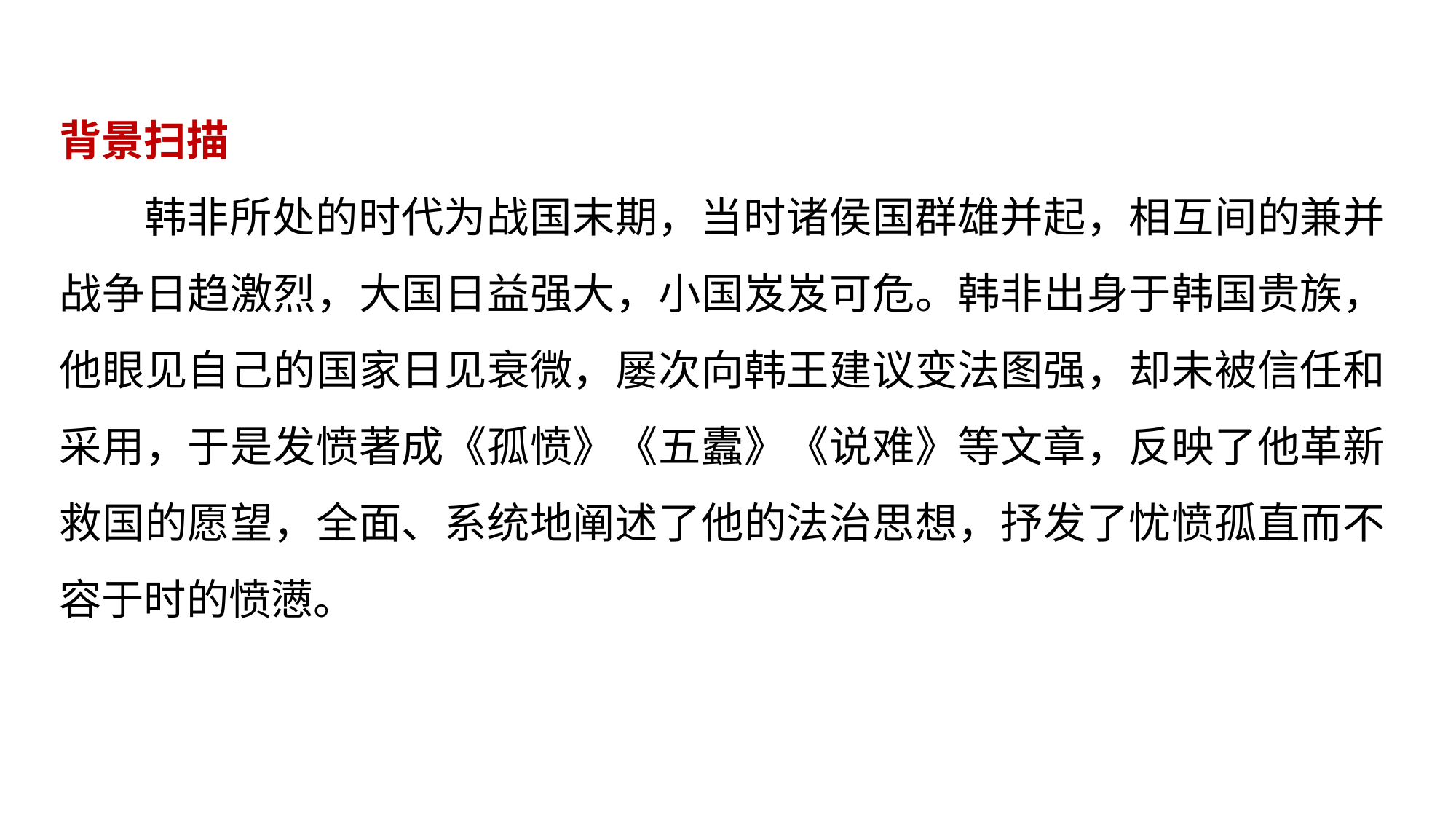

背景扫描
韩非所处的时代为战国末期，当时诸侯国群雄并起，相互间的兼并战争日趋激烈，大国日益强大，小国岌岌可危。韩非出身于韩国贵族，他眼见自己的国家日见衰微，屡次向韩王建议变法图强，却未被信任和采用，于是发愤著成《孤愤》《五蠹》《说难》等文章，反映了他革新救国的愿望，全面、系统地阐述了他的法治思想，抒发了忧愤孤直而不容于时的愤懑。